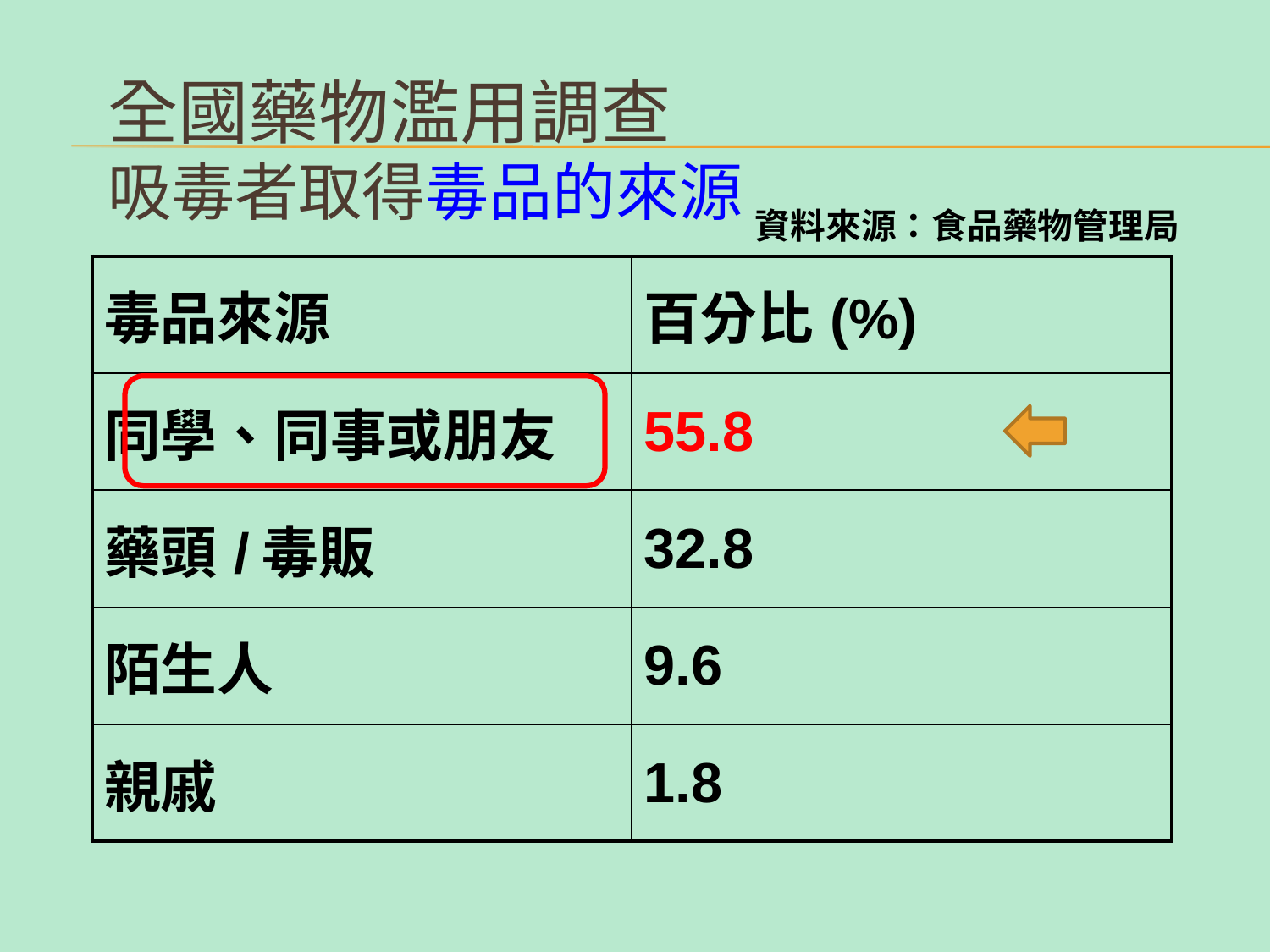

全國藥物濫用調查
吸毒者取得毒品的來源
資料來源：食品藥物管理局
| 毒品來源 | 百分比(%) |
| --- | --- |
| 同學、同事或朋友 | 55.8 |
| 藥頭/毒販 | 32.8 |
| 陌生人 | 9.6 |
| 親戚 | 1.8 |